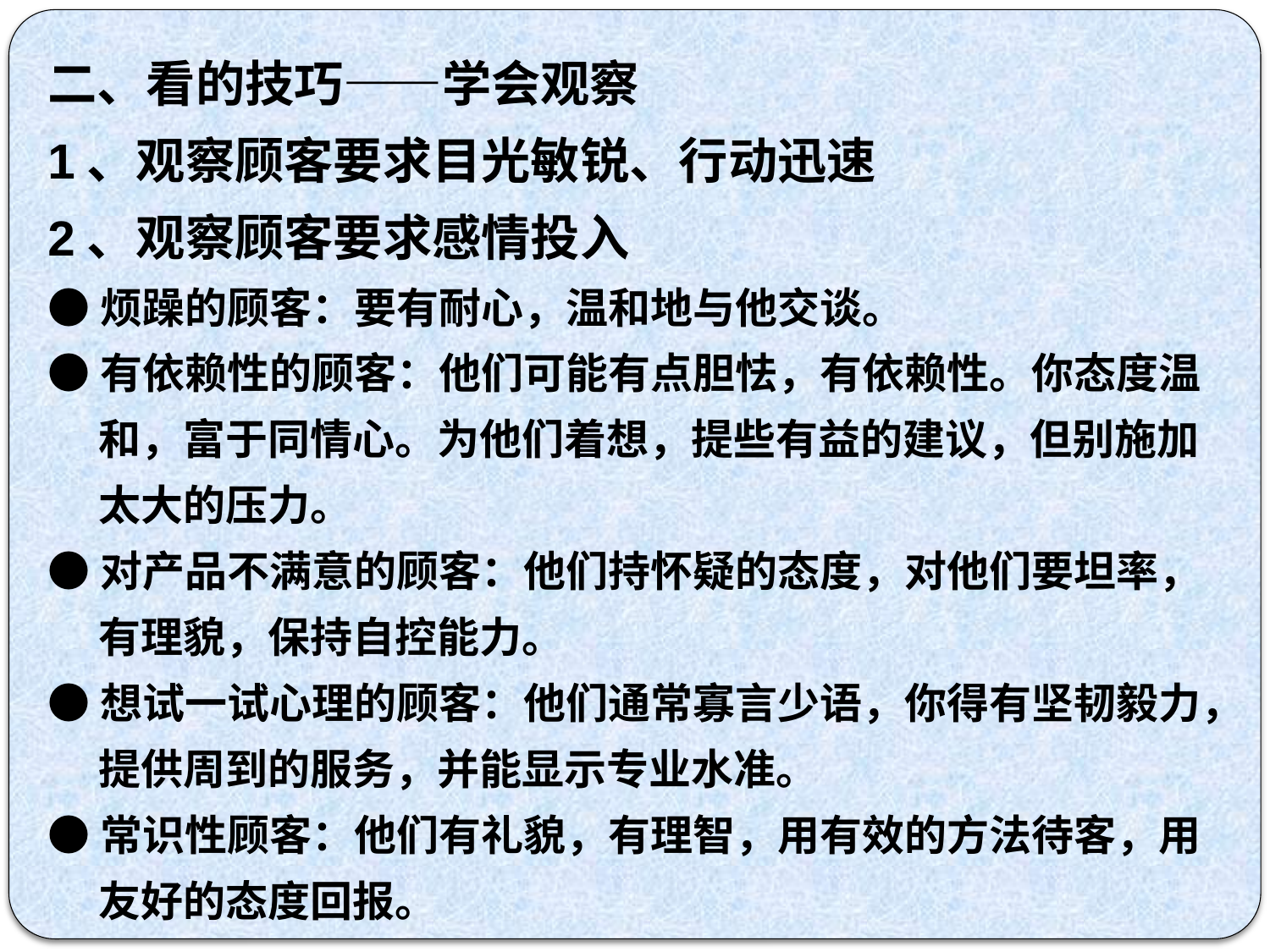

二、看的技巧——学会观察
1、观察顾客要求目光敏锐、行动迅速
2、观察顾客要求感情投入
●烦躁的顾客：要有耐心，温和地与他交谈。
●有依赖性的顾客：他们可能有点胆怯，有依赖性。你态度温和，富于同情心。为他们着想，提些有益的建议，但别施加太大的压力。
●对产品不满意的顾客：他们持怀疑的态度，对他们要坦率，有理貌，保持自控能力。
●想试一试心理的顾客：他们通常寡言少语，你得有坚韧毅力，提供周到的服务，并能显示专业水准。
●常识性顾客：他们有礼貌，有理智，用有效的方法待客，用友好的态度回报。